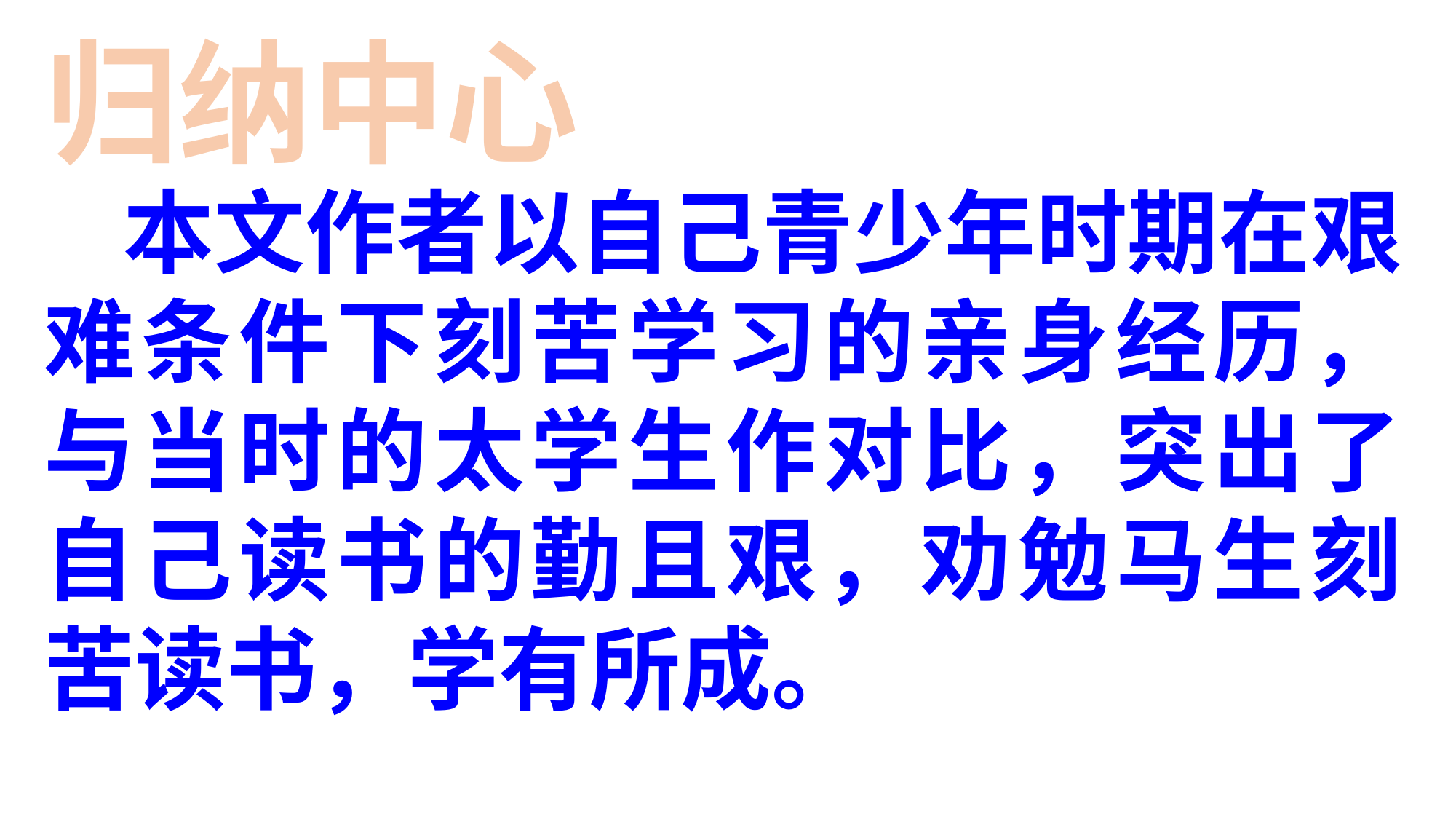

归纳中心
   本文作者以自己青少年时期在艰难条件下刻苦学习的亲身经历，与当时的太学生作对比，突出了自己读书的勤且艰，劝勉马生刻苦读书，学有所成。